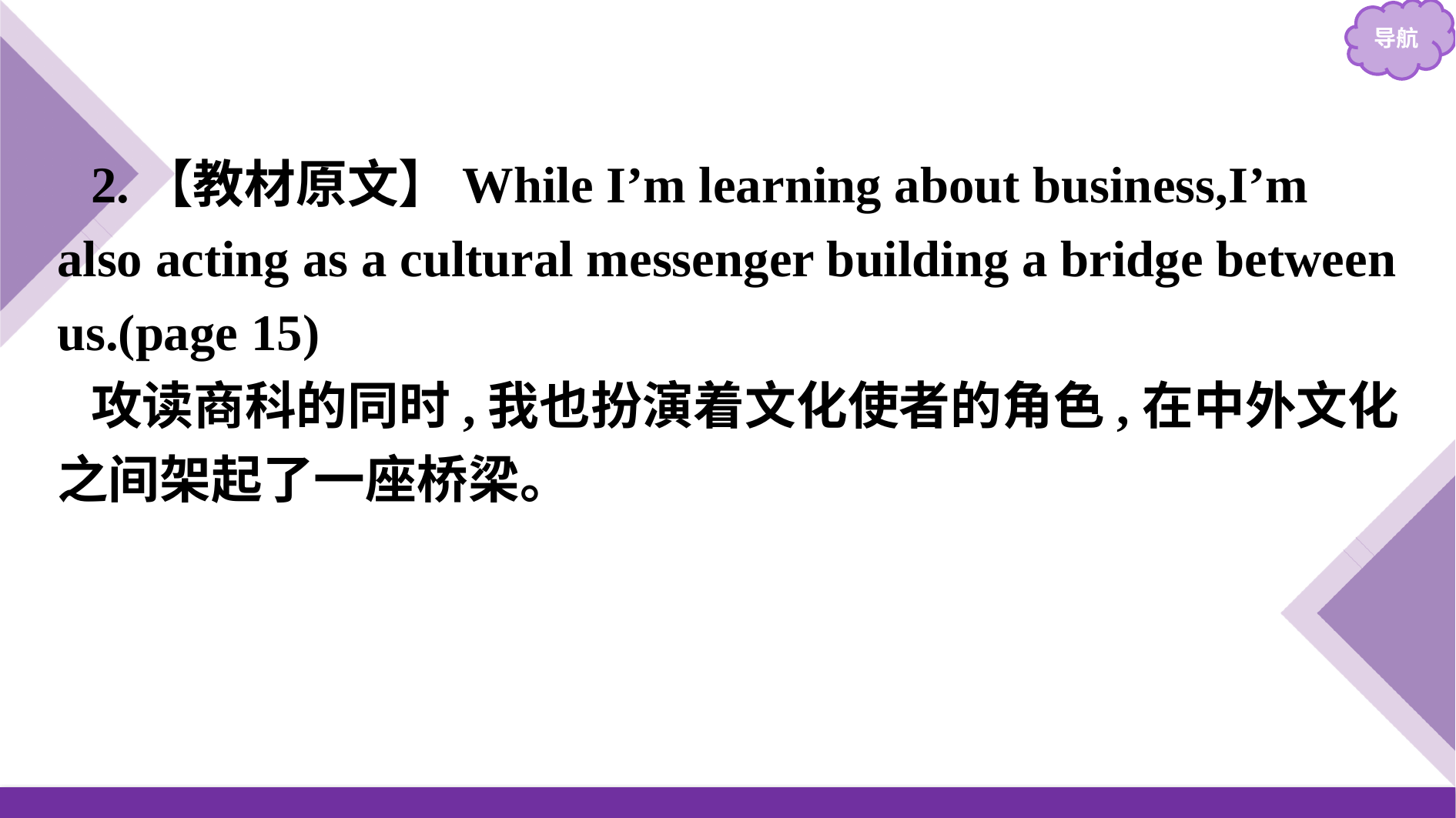

2.【教材原文】While I’m learning about business,I’m also acting as a cultural messenger building a bridge between us.(page 15)
攻读商科的同时,我也扮演着文化使者的角色,在中外文化之间架起了一座桥梁。